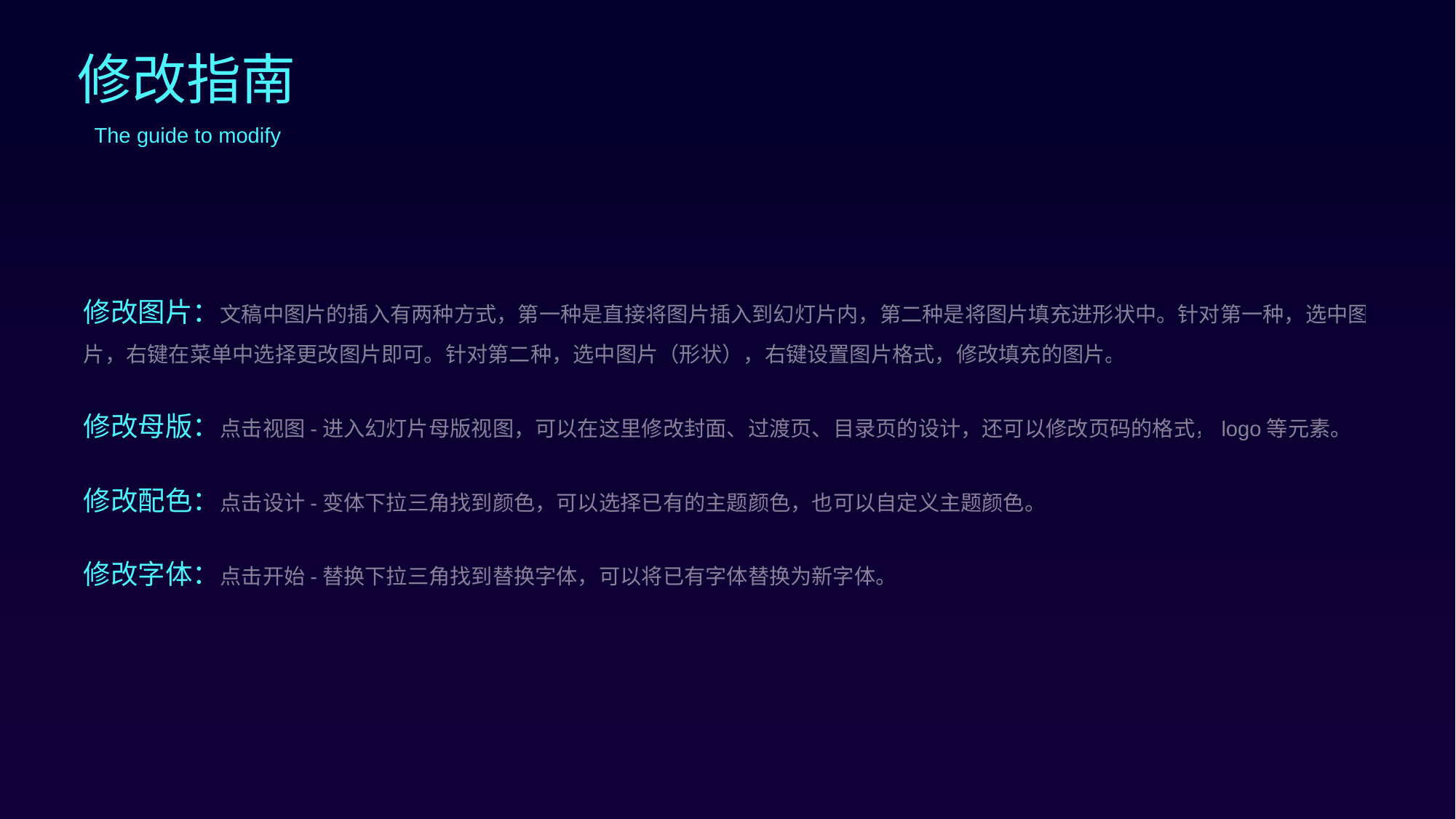

修改指南
The guide to modify
修改图片：文稿中图片的插入有两种方式，第一种是直接将图片插入到幻灯片内，第二种是将图片填充进形状中。针对第一种，选中图片，右键在菜单中选择更改图片即可。针对第二种，选中图片（形状），右键设置图片格式，修改填充的图片。
修改母版：点击视图-进入幻灯片母版视图，可以在这里修改封面、过渡页、目录页的设计，还可以修改页码的格式，logo等元素。
修改配色：点击设计-变体下拉三角找到颜色，可以选择已有的主题颜色，也可以自定义主题颜色。
修改字体：点击开始-替换下拉三角找到替换字体，可以将已有字体替换为新字体。